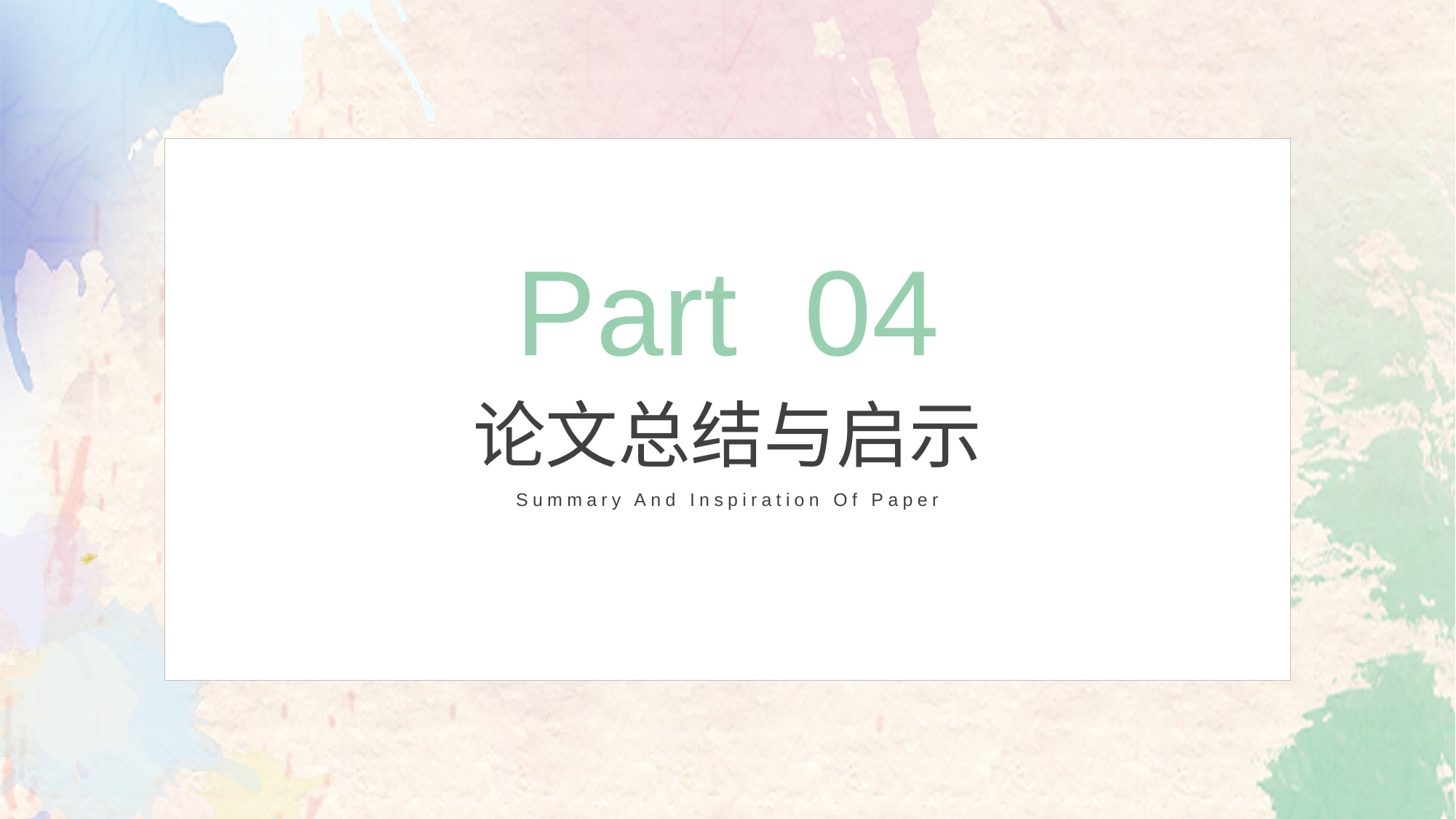

Part  04
论文总结与启示
Summary And Inspiration Of Paper